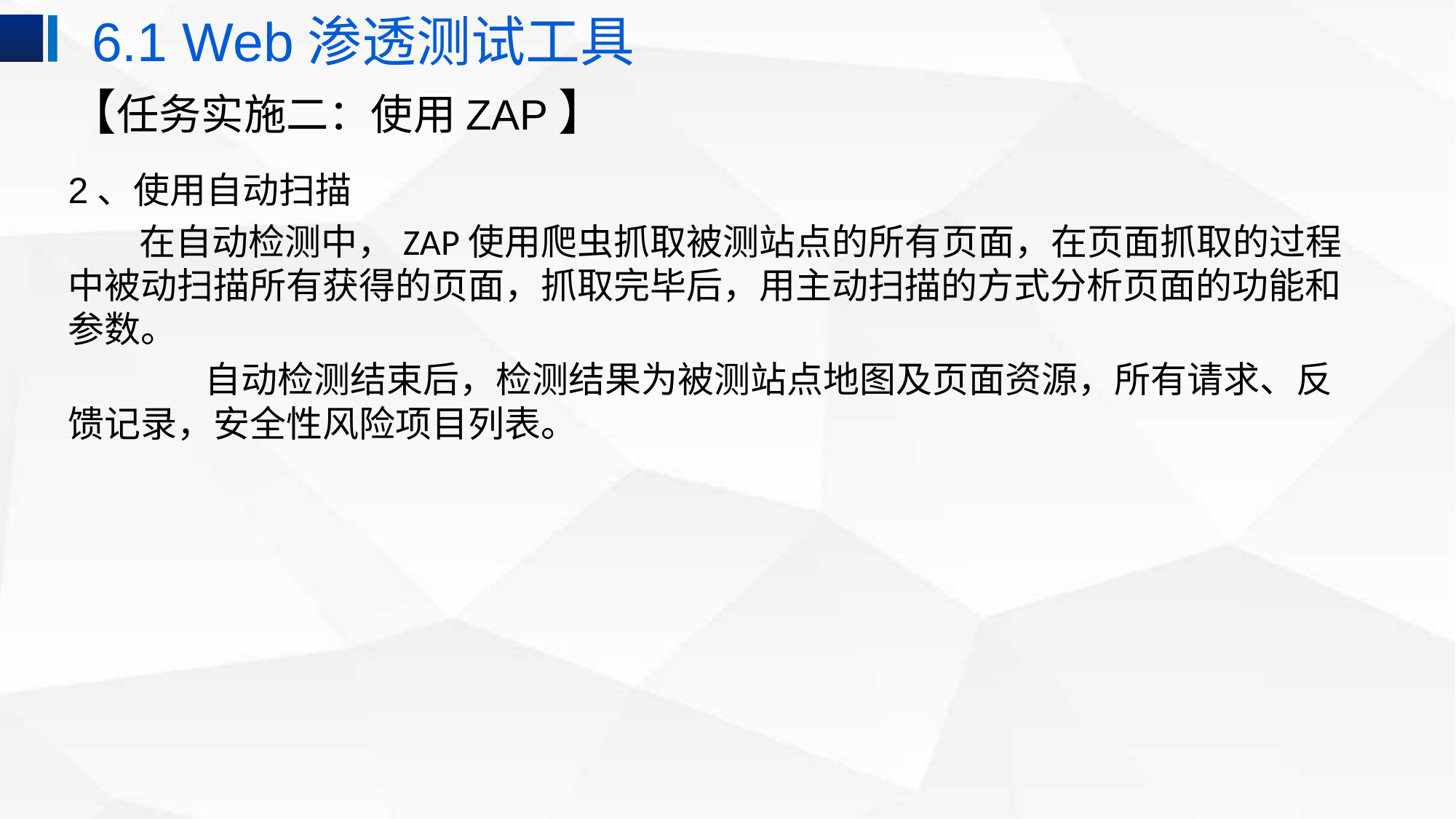

6.1 Web渗透测试工具

【任务实施二：使用ZAP】
2、使用自动扫描
 在自动检测中，ZAP使用爬虫抓取被测站点的所有页面，在页面抓取的过程中被动扫描所有获得的页面，抓取完毕后，用主动扫描的方式分析页面的功能和参数。
         自动检测结束后，检测结果为被测站点地图及页面资源，所有请求、反馈记录，安全性风险项目列表。